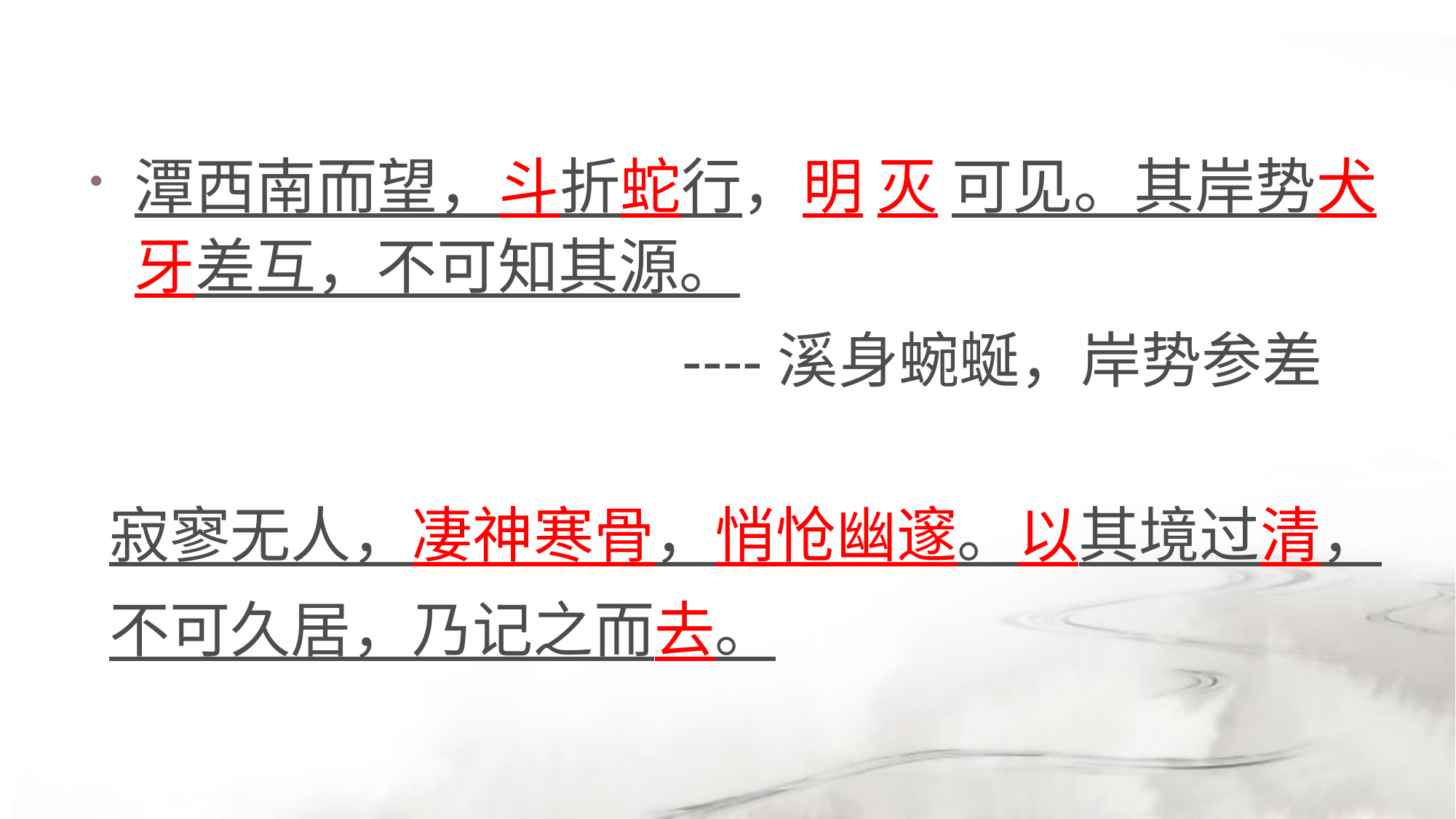

#
潭西南而望，斗折蛇行，明 灭 可见。其岸势犬牙差互，不可知其源。

----溪身蜿蜒，岸势参差
寂寥无人，凄神寒骨，悄怆幽邃。以其境过清，不可久居，乃记之而去。